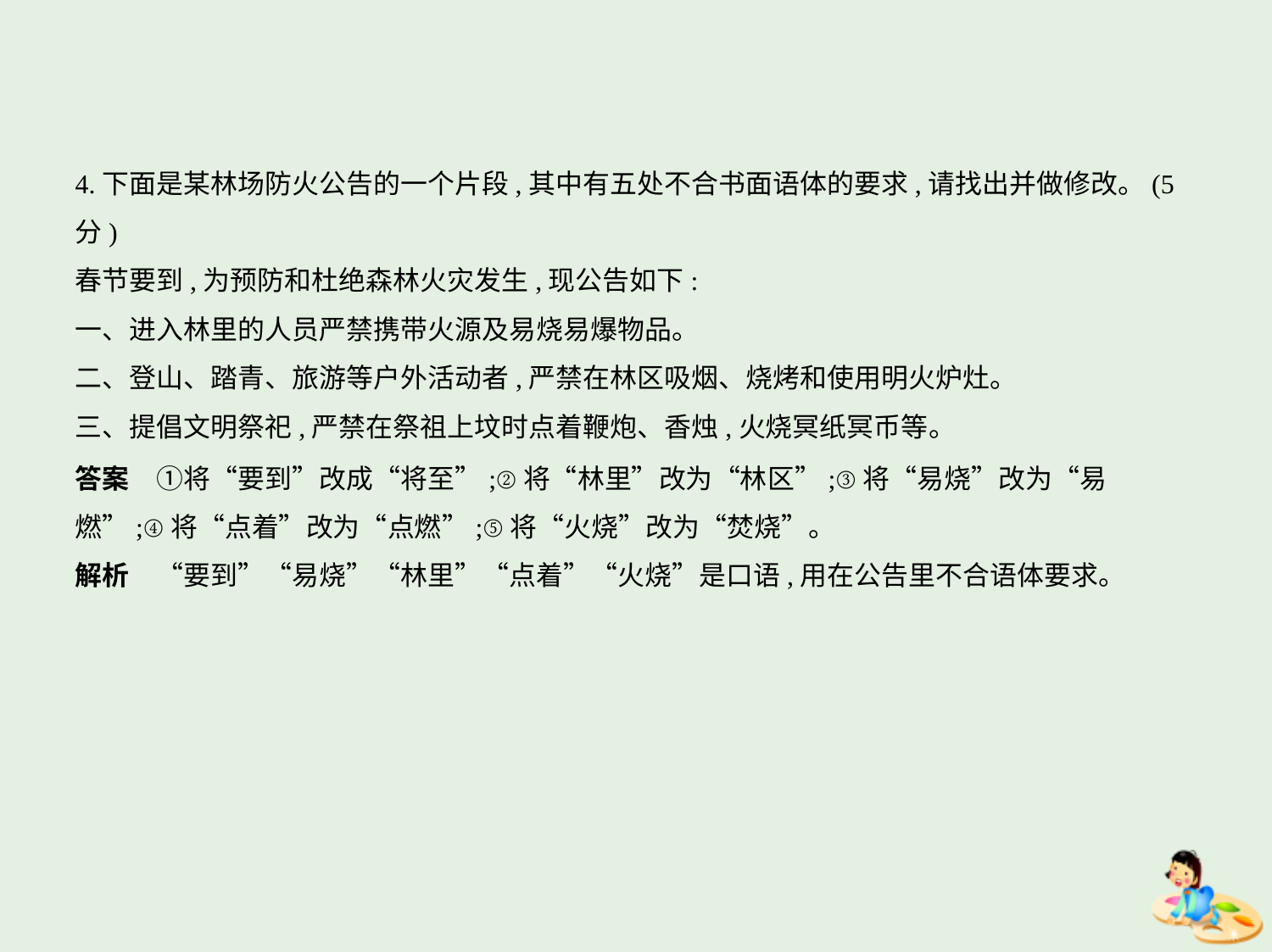

4.下面是某林场防火公告的一个片段,其中有五处不合书面语体的要求,请找出并做修改。(5
分)
春节要到,为预防和杜绝森林火灾发生,现公告如下:
一、进入林里的人员严禁携带火源及易烧易爆物品。
二、登山、踏青、旅游等户外活动者,严禁在林区吸烟、烧烤和使用明火炉灶。
三、提倡文明祭祀,严禁在祭祖上坟时点着鞭炮、香烛,火烧冥纸冥币等。
答案　①将“要到”改成“将至”;②将“林里”改为“林区”;③将“易烧”改为“易
燃”;④将“点着”改为“点燃”;⑤将“火烧”改为“焚烧”。
解析　“要到”“易烧”“林里”“点着”“火烧”是口语,用在公告里不合语体要求。